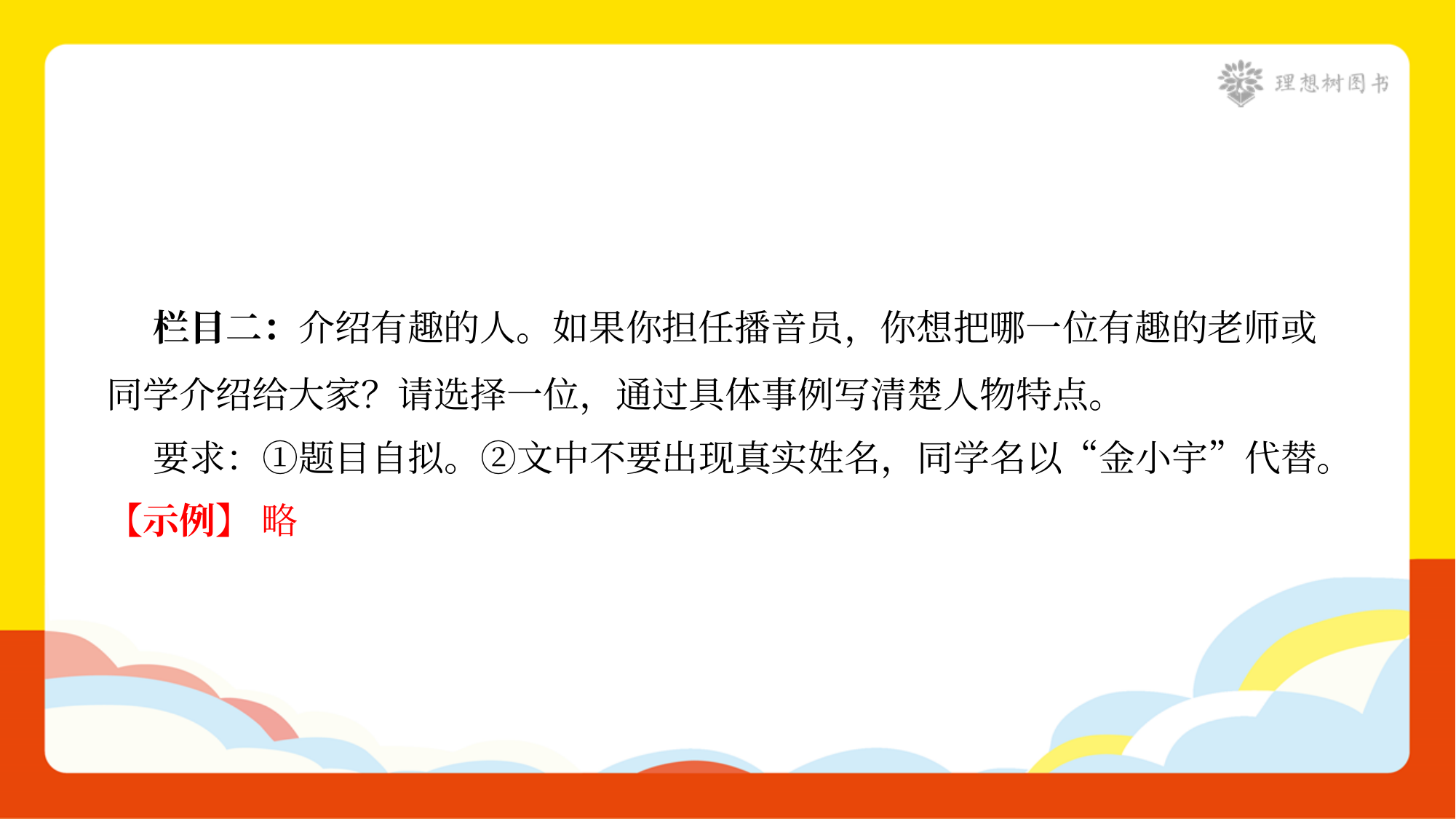

栏目二：介绍有趣的人。如果你担任播音员，你想把哪一位有趣的老师或
同学介绍给大家？请选择一位，通过具体事例写清楚人物特点。
    要求：①题目自拟。②文中不要出现真实姓名，同学名以“金小宇”代替。
【示例】 略